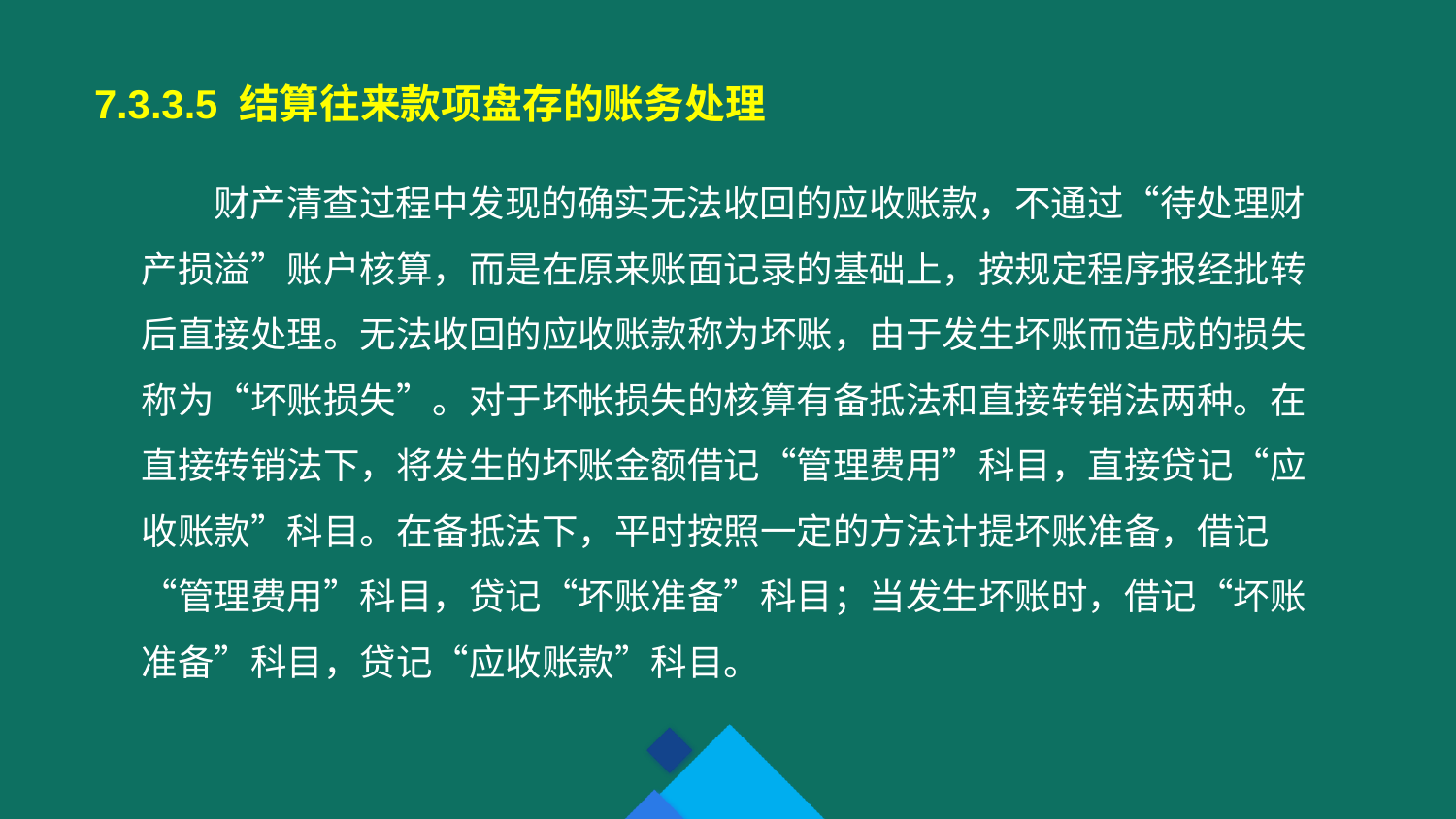

7.3.3.5 结算往来款项盘存的账务处理

       财产清查过程中发现的确实无法收回的应收账款，不通过“待处理财产损溢”账户核算，而是在原来账面记录的基础上，按规定程序报经批转后直接处理。无法收回的应收账款称为坏账，由于发生坏账而造成的损失称为“坏账损失”。对于坏帐损失的核算有备抵法和直接转销法两种。在直接转销法下，将发生的坏账金额借记“管理费用”科目，直接贷记“应收账款”科目。在备抵法下，平时按照一定的方法计提坏账准备，借记“管理费用”科目，贷记“坏账准备”科目；当发生坏账时，借记“坏账准备”科目，贷记“应收账款”科目。